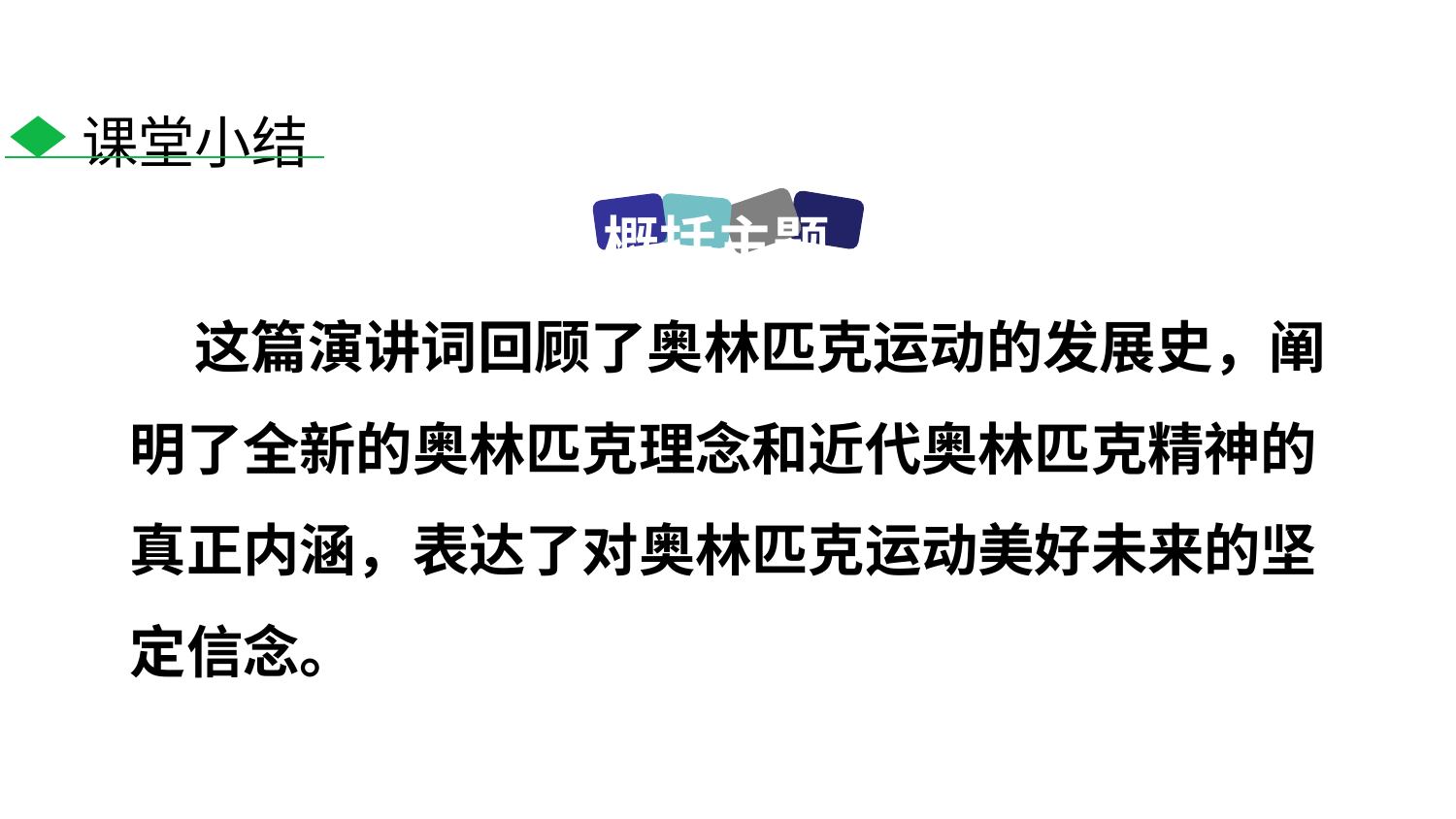

课堂小结

概括主题

    这篇演讲词回顾了奥林匹克运动的发展史，阐明了全新的奥林匹克理念和近代奥林匹克精神的真正内涵，表达了对奥林匹克运动美好未来的坚定信念。